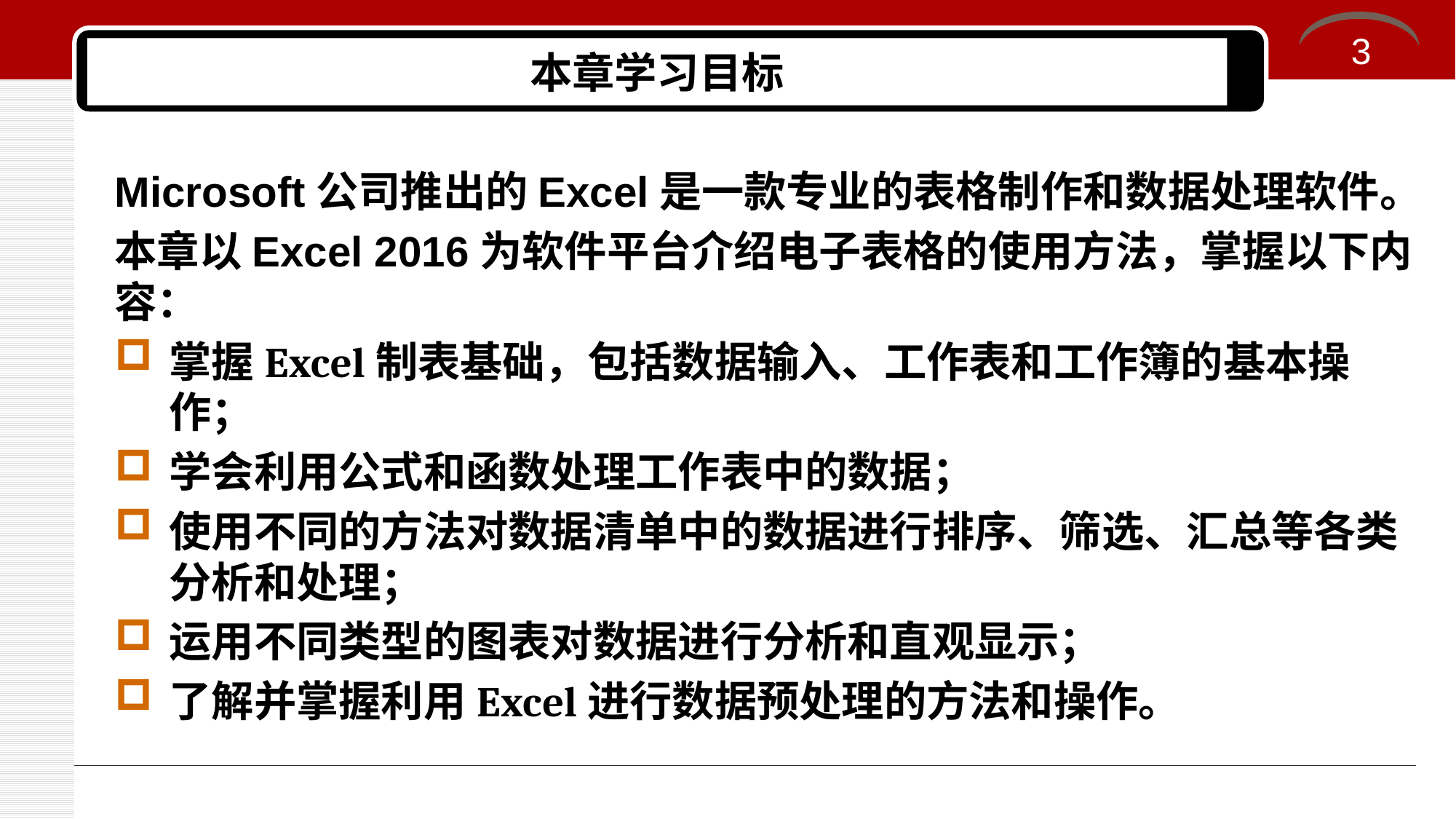

3
# 本章学习目标
Microsoft公司推出的Excel是一款专业的表格制作和数据处理软件。
本章以Excel 2016为软件平台介绍电子表格的使用方法，掌握以下内容：
掌握Excel制表基础，包括数据输入、工作表和工作簿的基本操作；
学会利用公式和函数处理工作表中的数据；
使用不同的方法对数据清单中的数据进行排序、筛选、汇总等各类分析和处理；
运用不同类型的图表对数据进行分析和直观显示；
了解并掌握利用Excel进行数据预处理的方法和操作。